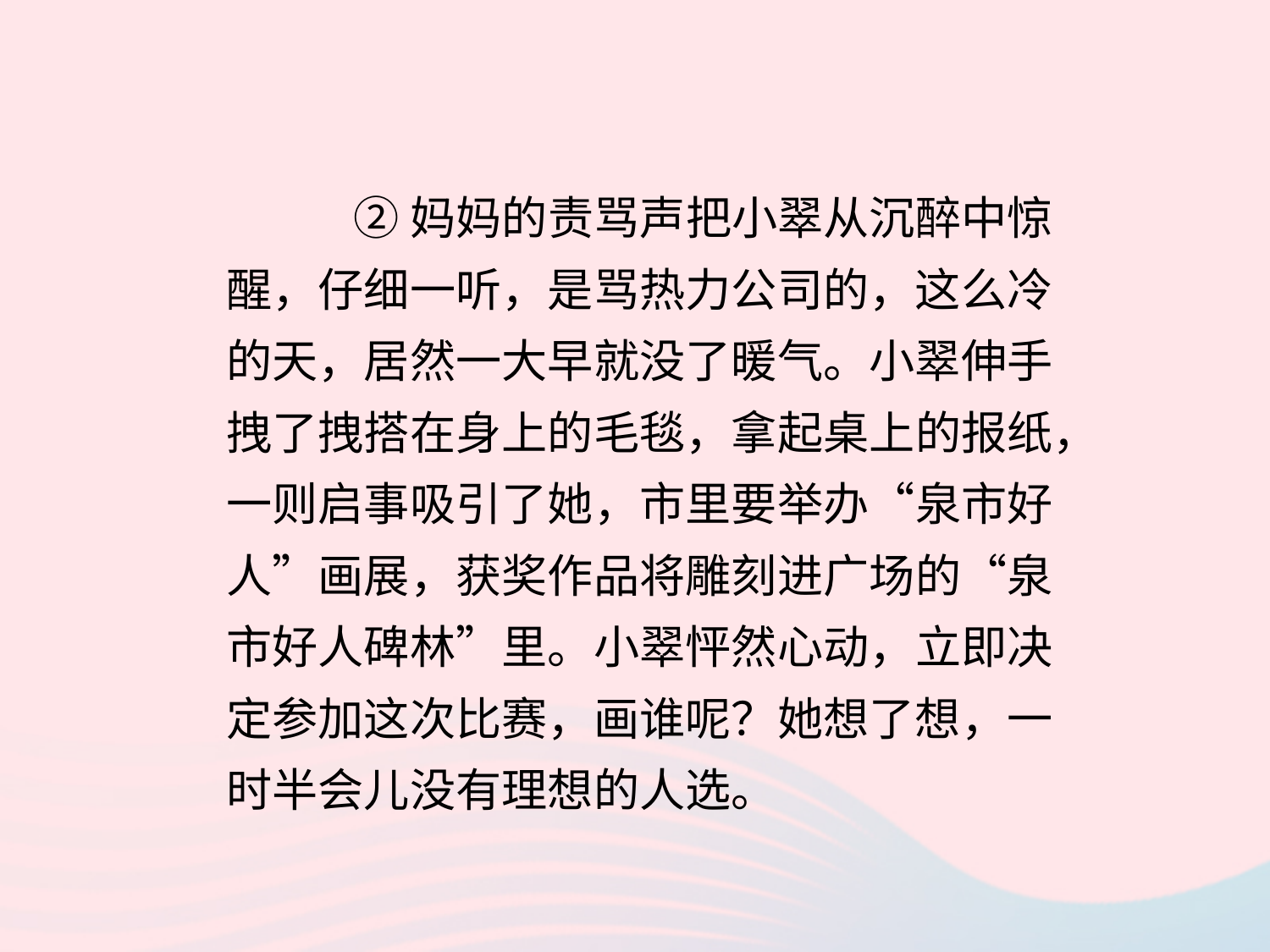

②妈妈的责骂声把小翠从沉醉中惊醒，仔细一听，是骂热力公司的，这么冷的天，居然一大早就没了暖气。小翠伸手拽了拽搭在身上的毛毯，拿起桌上的报纸，一则启事吸引了她，市里要举办“泉市好人”画展，获奖作品将雕刻进广场的“泉市好人碑林”里。小翠怦然心动，立即决定参加这次比赛，画谁呢？她想了想，一时半会儿没有理想的人选。